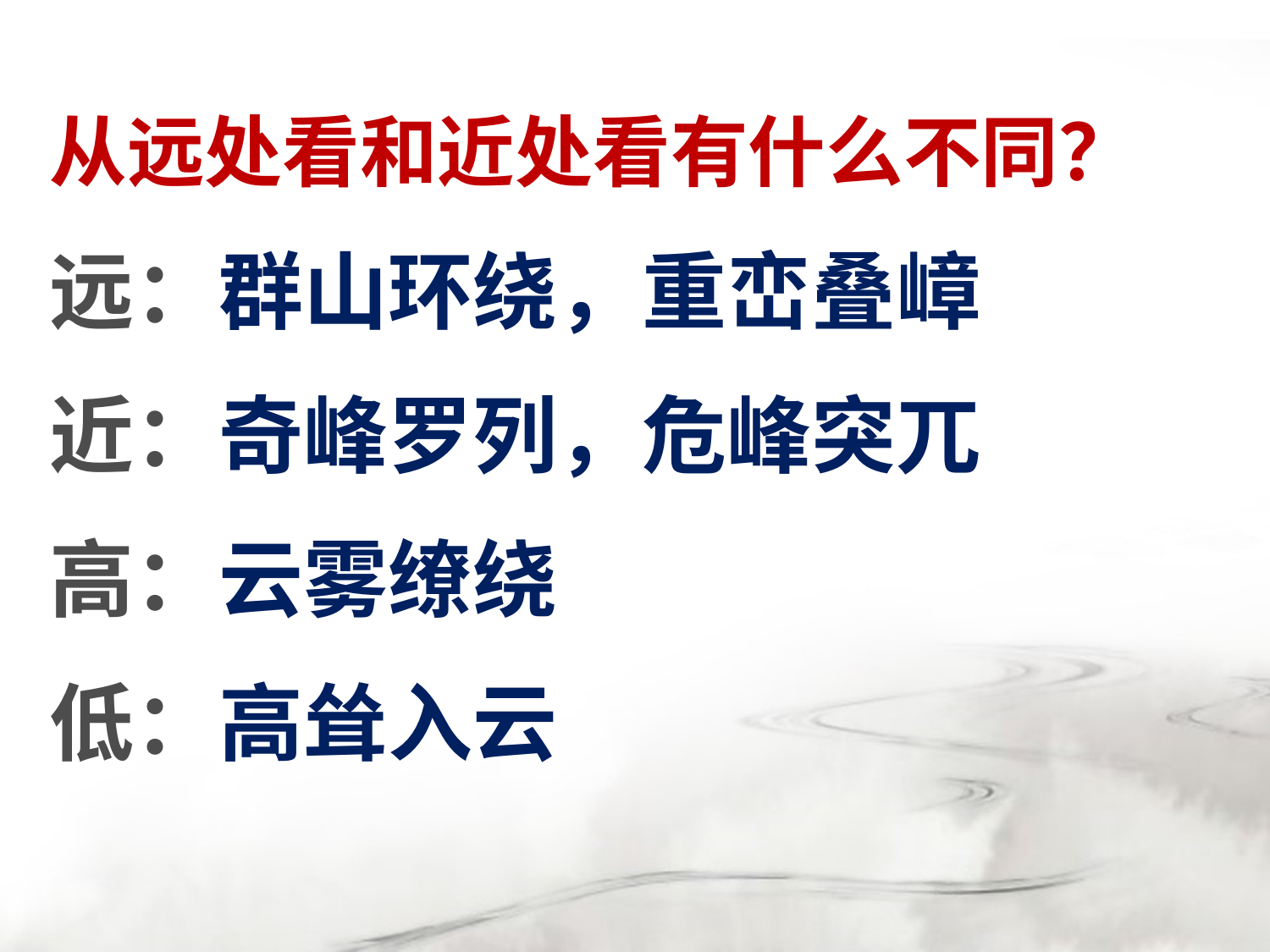

从远处看和近处看有什么不同？
远：群山环绕，重峦叠嶂
近：奇峰罗列，危峰突兀
高：云雾缭绕
低：高耸入云